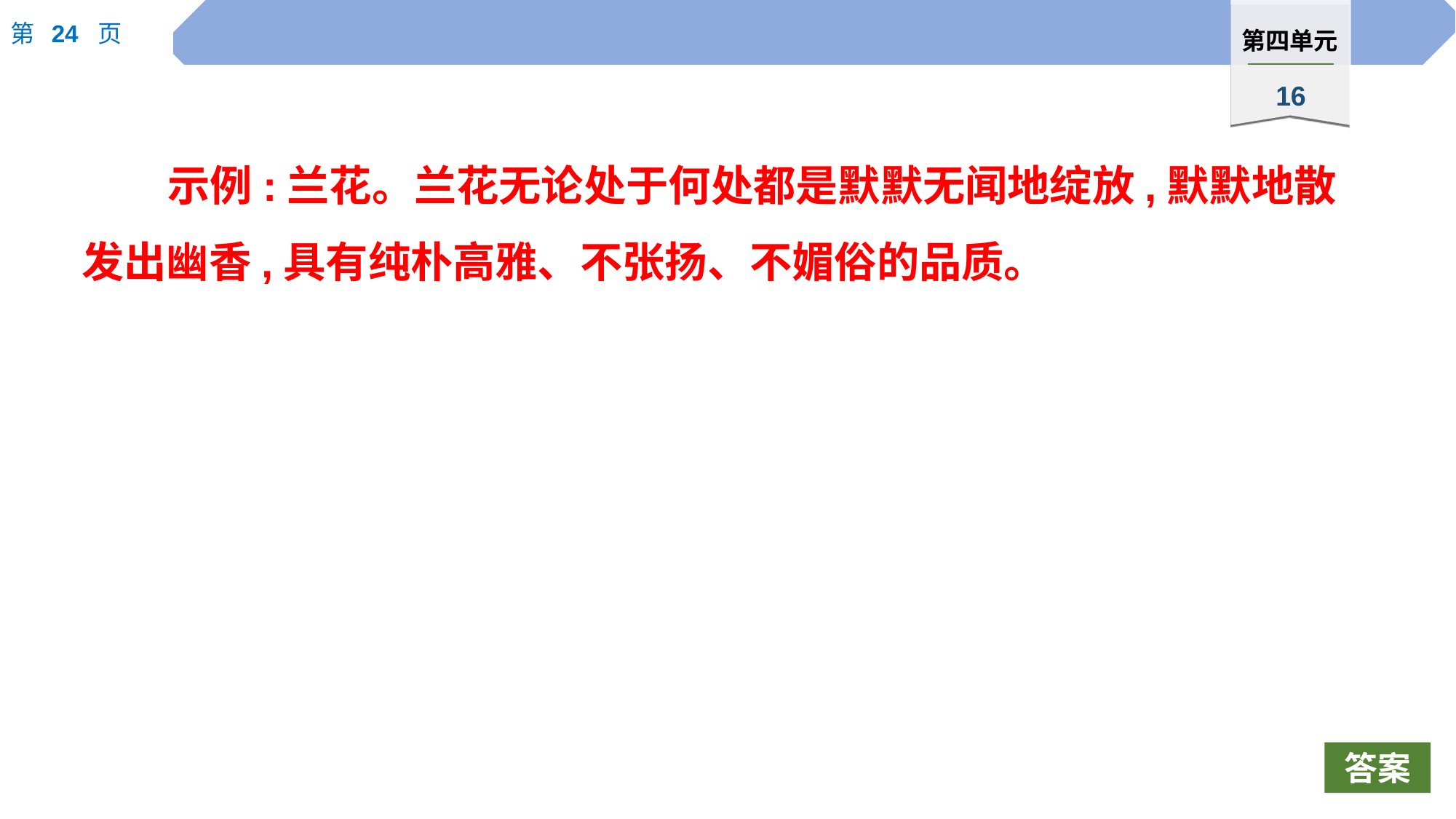

示例:兰花。兰花无论处于何处都是默默无闻地绽放,默默地散发出幽香,具有纯朴高雅、不张扬、不媚俗的品质。
答案